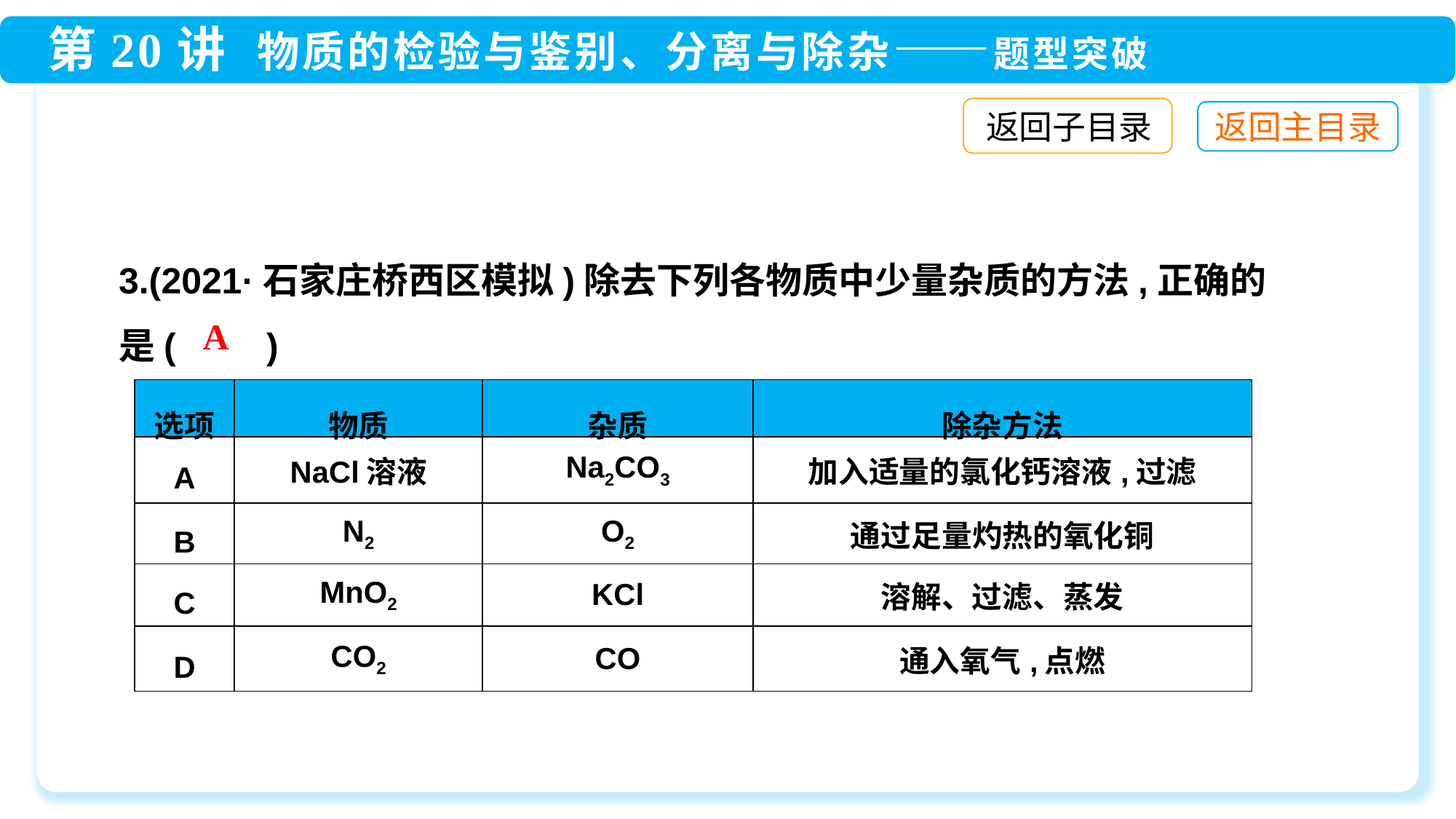

返回子目录
3.(2021·石家庄桥西区模拟)除去下列各物质中少量杂质的方法,正确的是(　　)
A
| 选项 | 物质 | 杂质 | 除杂方法 |
| --- | --- | --- | --- |
| A | NaCl溶液 | Na2CO3 | 加入适量的氯化钙溶液,过滤 |
| B | N2 | O2 | 通过足量灼热的氧化铜 |
| C | MnO2 | KCl | 溶解、过滤、蒸发 |
| D | CO2 | CO | 通入氧气,点燃 |